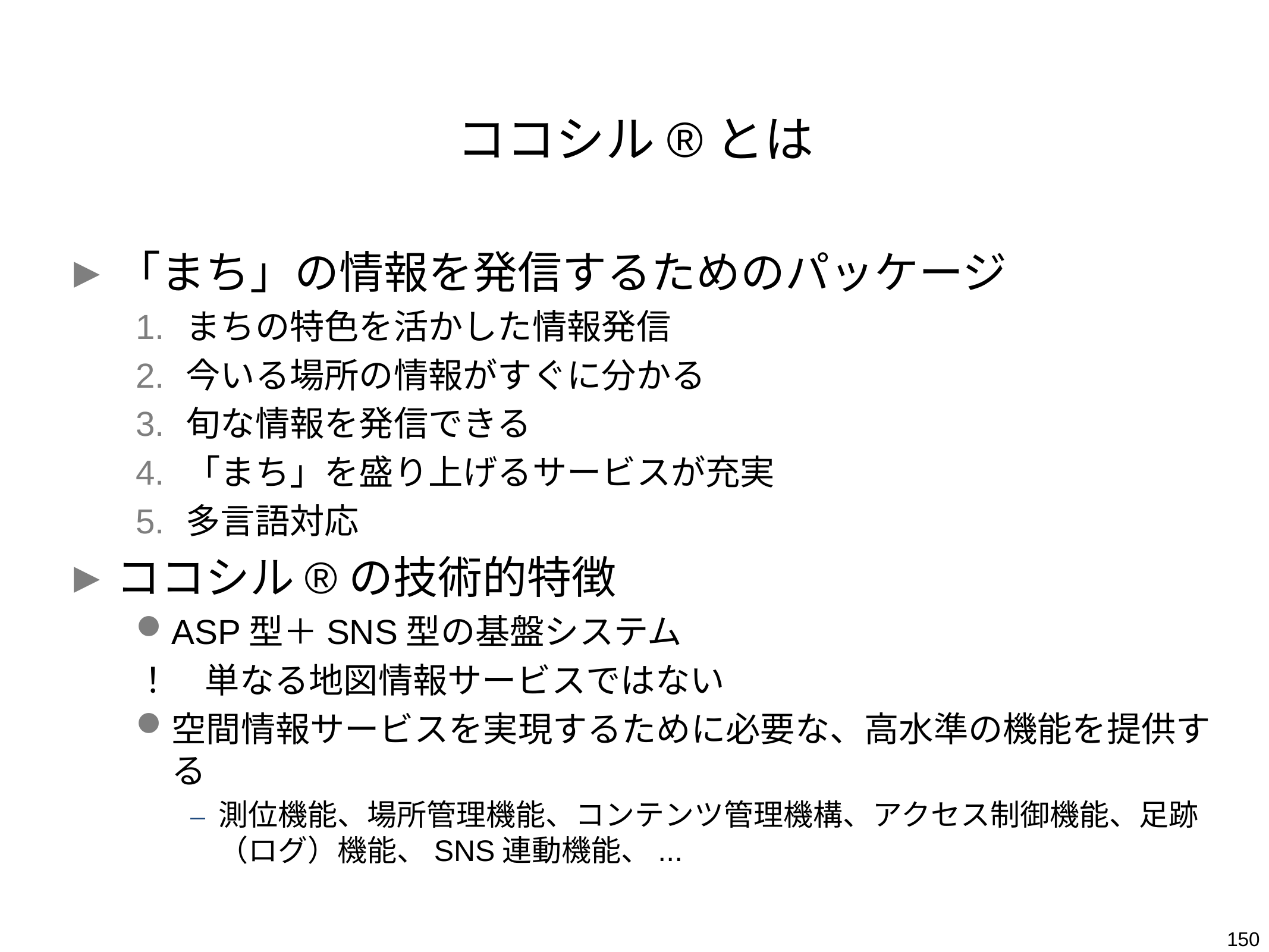

# ココシル®とは
「まち」の情報を発信するためのパッケージ
まちの特色を活かした情報発信
今いる場所の情報がすぐに分かる
旬な情報を発信できる
「まち」を盛り上げるサービスが充実
多言語対応
ココシル®の技術的特徴
ASP型＋SNS型の基盤システム
！　単なる地図情報サービスではない
空間情報サービスを実現するために必要な、高水準の機能を提供する
測位機能、場所管理機能、コンテンツ管理機構、アクセス制御機能、足跡（ログ）機能、SNS連動機能、...
150